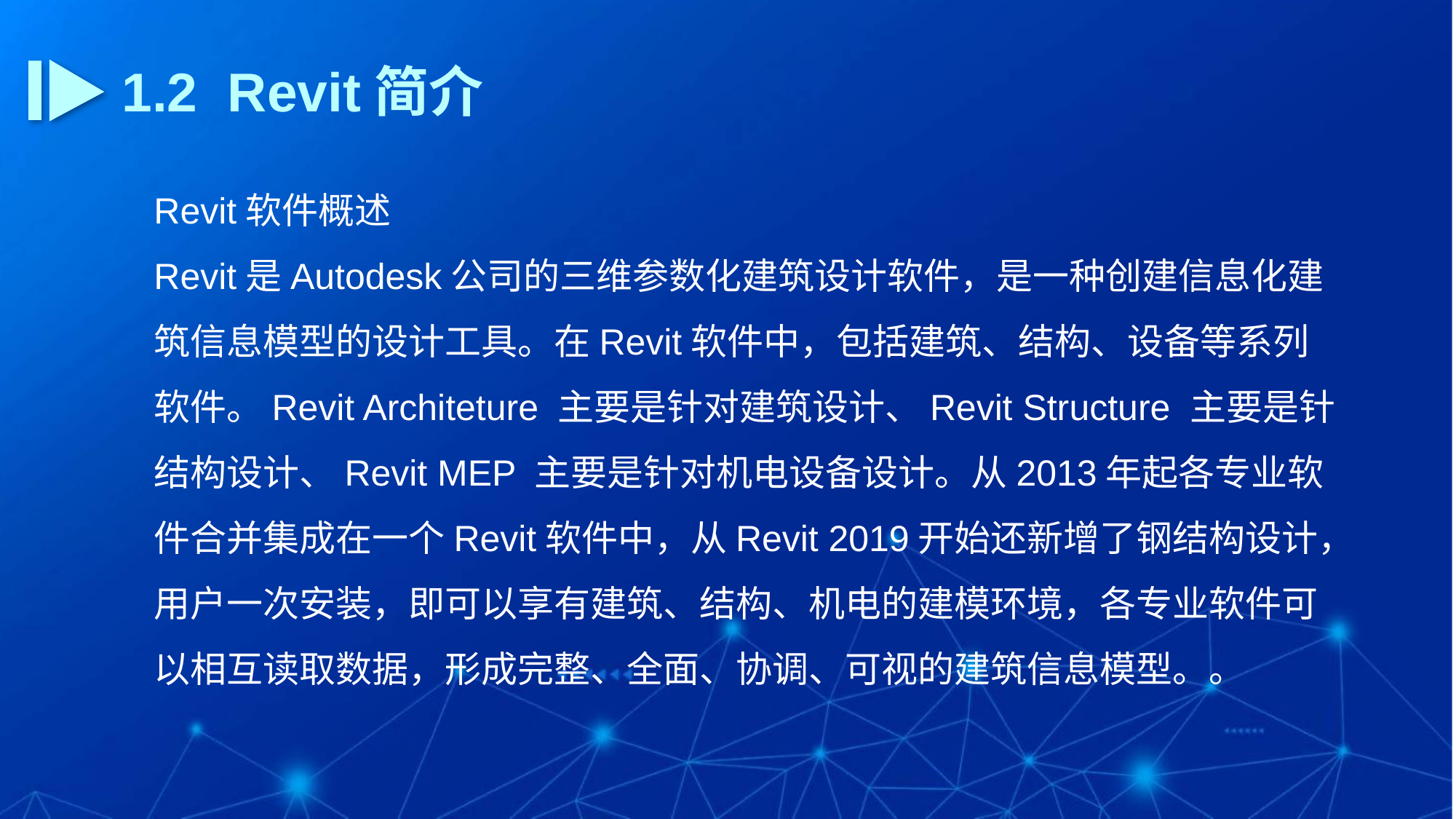

1.2  Revit简介

Revit软件概述
Revit是Autodesk公司的三维参数化建筑设计软件，是一种创建信息化建筑信息模型的设计工具。在Revit软件中，包括建筑、结构、设备等系列软件。Revit Architeture 主要是针对建筑设计、Revit Structure 主要是针结构设计、Revit MEP 主要是针对机电设备设计。从2013年起各专业软件合并集成在一个Revit软件中，从Revit 2019开始还新增了钢结构设计，用户一次安装，即可以享有建筑、结构、机电的建模环境，各专业软件可以相互读取数据，形成完整、全面、协调、可视的建筑信息模型。。